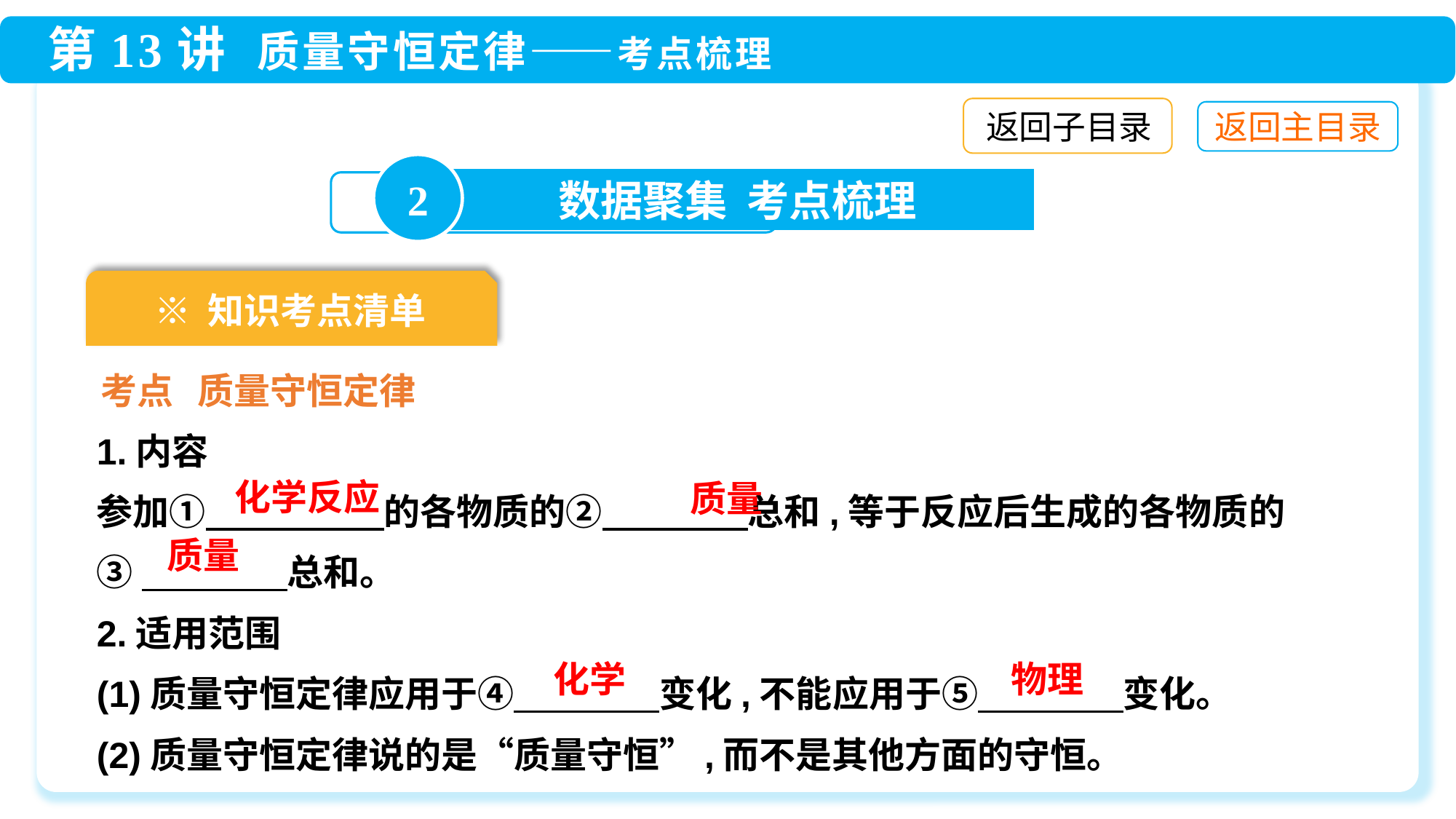

返回子目录

2
数据聚集  考点梳理

※ 知识考点清单
考点   质量守恒定律
1.内容
参加①　　　　    的各物质的②　　　　总和,等于反应后生成的各物质的
③　　　　总和。
2.适用范围
(1)质量守恒定律应用于④　　　　变化,不能应用于⑤　　　　变化。
(2)质量守恒定律说的是“质量守恒”,而不是其他方面的守恒。
化学反应
质量
质量
化学
物理